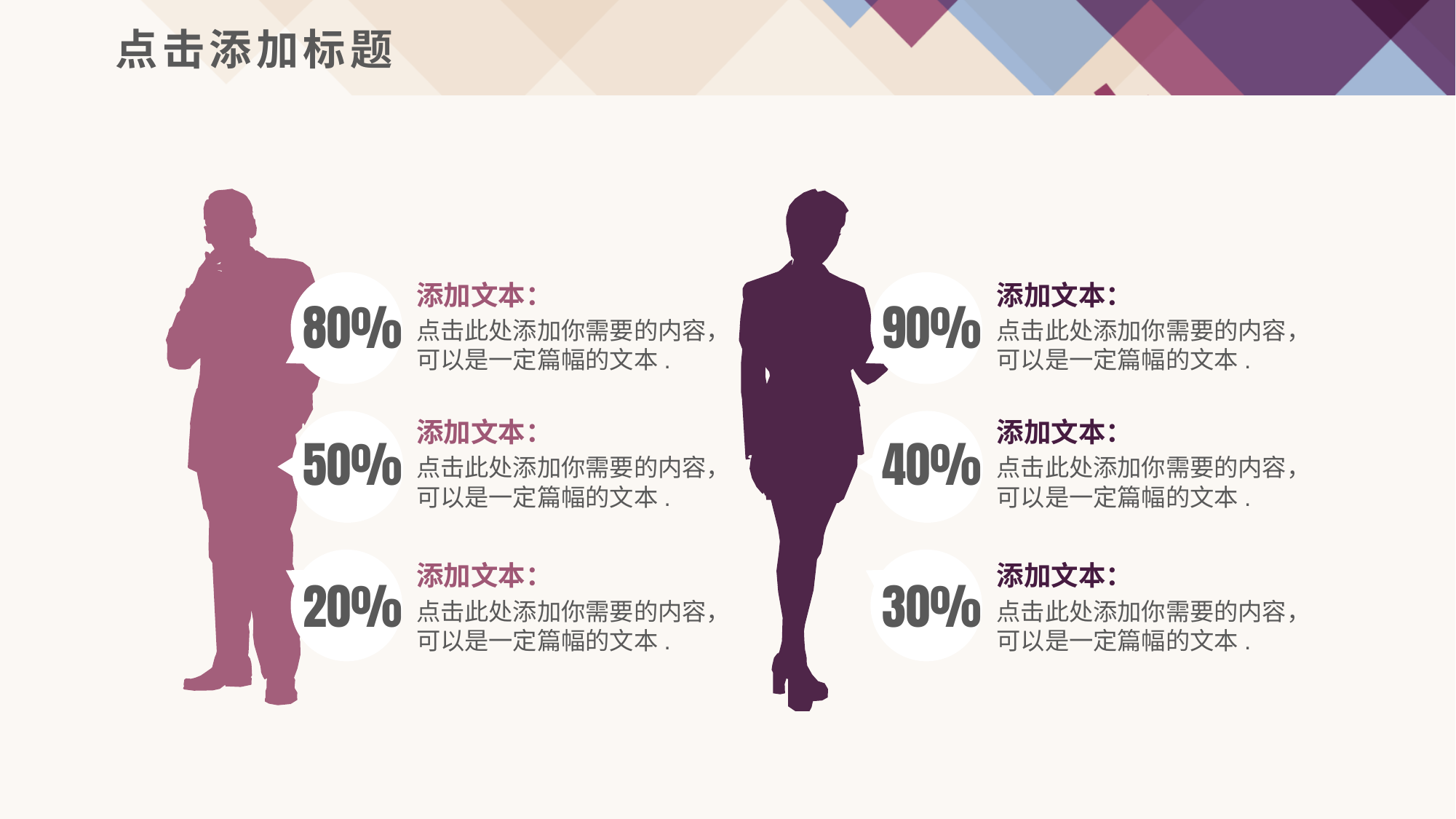

点击添加标题

添加文本：
点击此处添加你需要的内容，可以是一定篇幅的文本.

80%

添加文本：
点击此处添加你需要的内容，可以是一定篇幅的文本.
90%
添加文本：
点击此处添加你需要的内容，可以是一定篇幅的文本.

50%
添加文本：
点击此处添加你需要的内容，可以是一定篇幅的文本.

40%

添加文本：
点击此处添加你需要的内容，可以是一定篇幅的文本.
20%

添加文本：
点击此处添加你需要的内容，可以是一定篇幅的文本.
30%